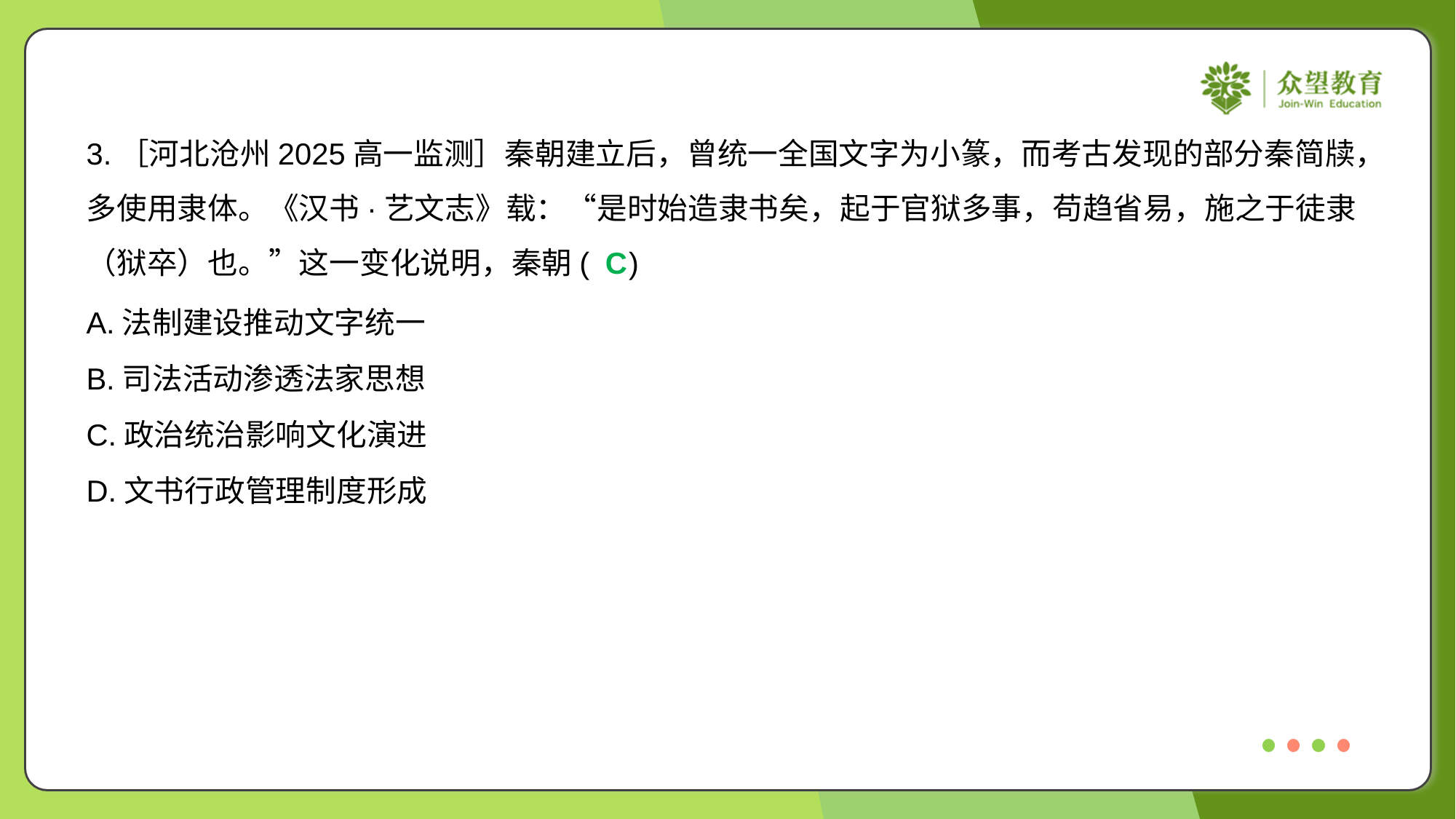

3.［河北沧州2025高一监测］秦朝建立后，曾统一全国文字为小篆，而考古发现的部分秦简牍，
多使用隶体。《汉书·艺文志》载：“是时始造隶书矣，起于官狱多事，苟趋省易，施之于徒隶
（狱卒）也。”这一变化说明，秦朝(     )
C
A.法制建设推动文字统一
B.司法活动渗透法家思想
C.政治统治影响文化演进
D.文书行政管理制度形成